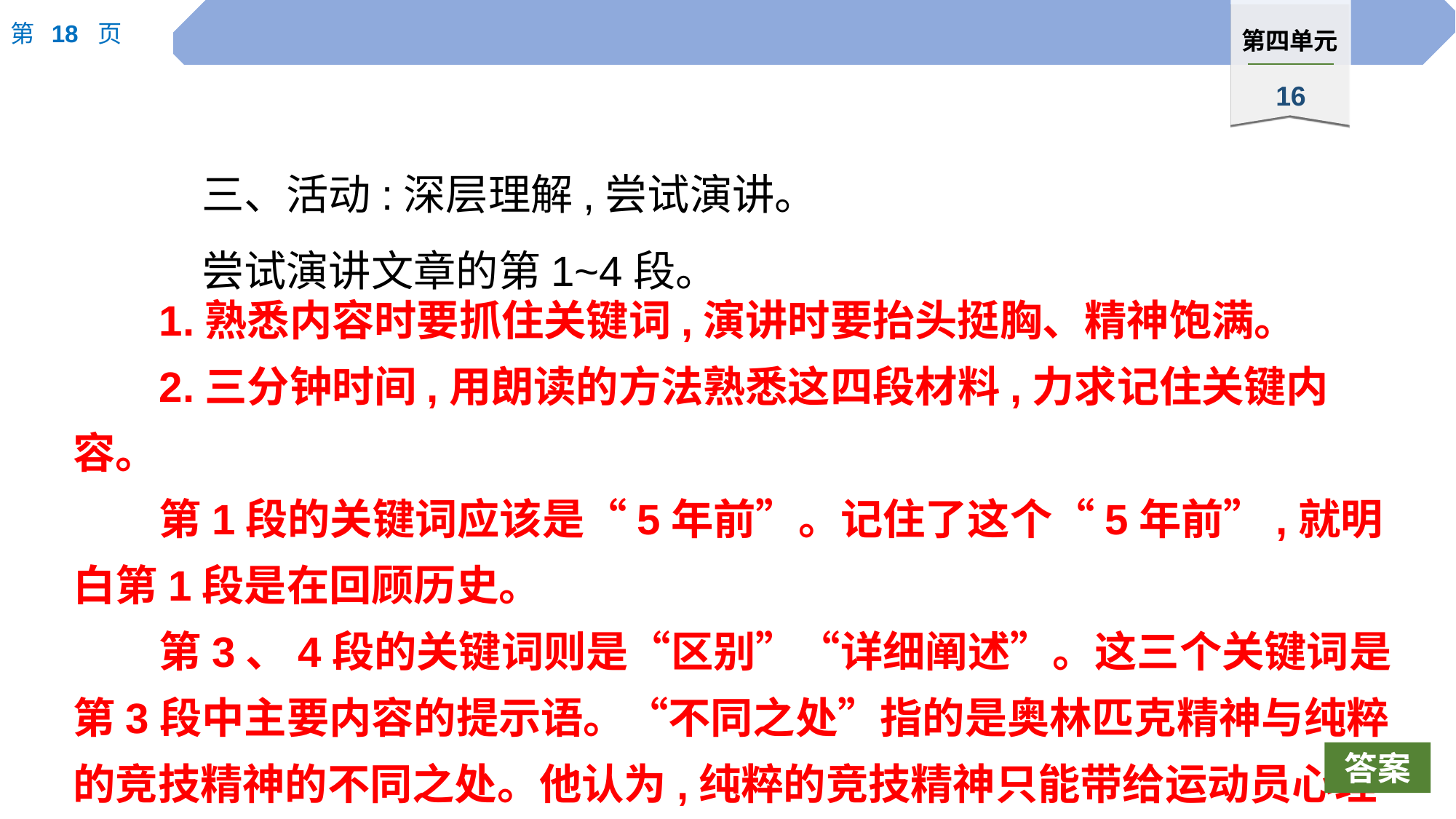

三、活动:深层理解,尝试演讲。
尝试演讲文章的第1~4段。
1.熟悉内容时要抓住关键词,演讲时要抬头挺胸、精神饱满。
2.三分钟时间,用朗读的方法熟悉这四段材料,力求记住关键内容。
第1段的关键词应该是“5年前”。记住了这个“5年前”,就明白第1段是在回顾历史。
第3、4段的关键词则是“区别”“详细阐述”。这三个关键词是第3段中主要内容的提示语。“不同之处”指的是奥林匹克精神与纯粹的竞技精神的不同之处。他认为,纯粹的竞技精神只能带给运动员心理上的自得其乐的愉悦感,而奥林匹克精神带给人们的将是美感和荣誉感。
答案